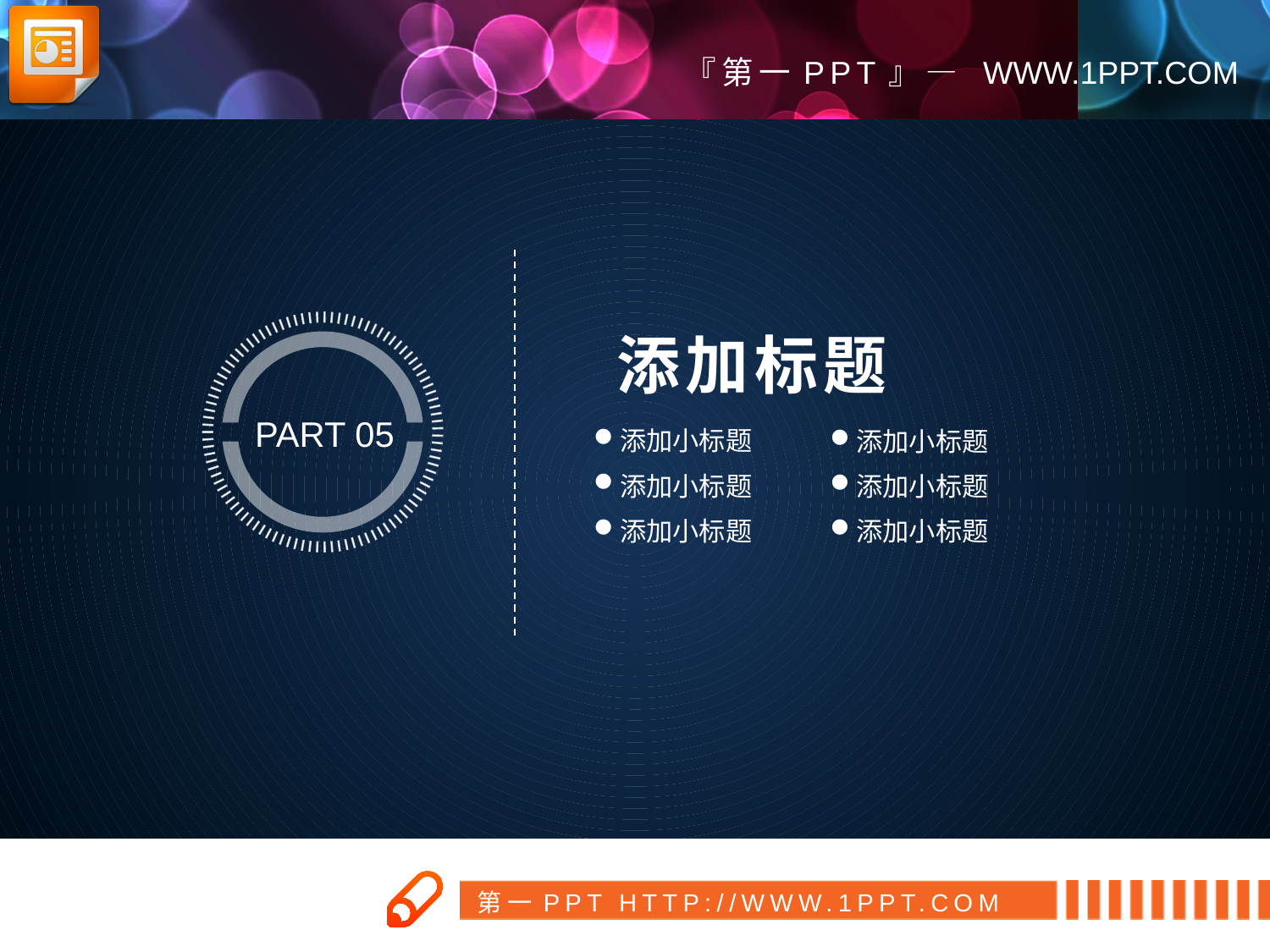

添加标题

PART 05
添加小标题
添加小标题
添加小标题
添加小标题
添加小标题
添加小标题